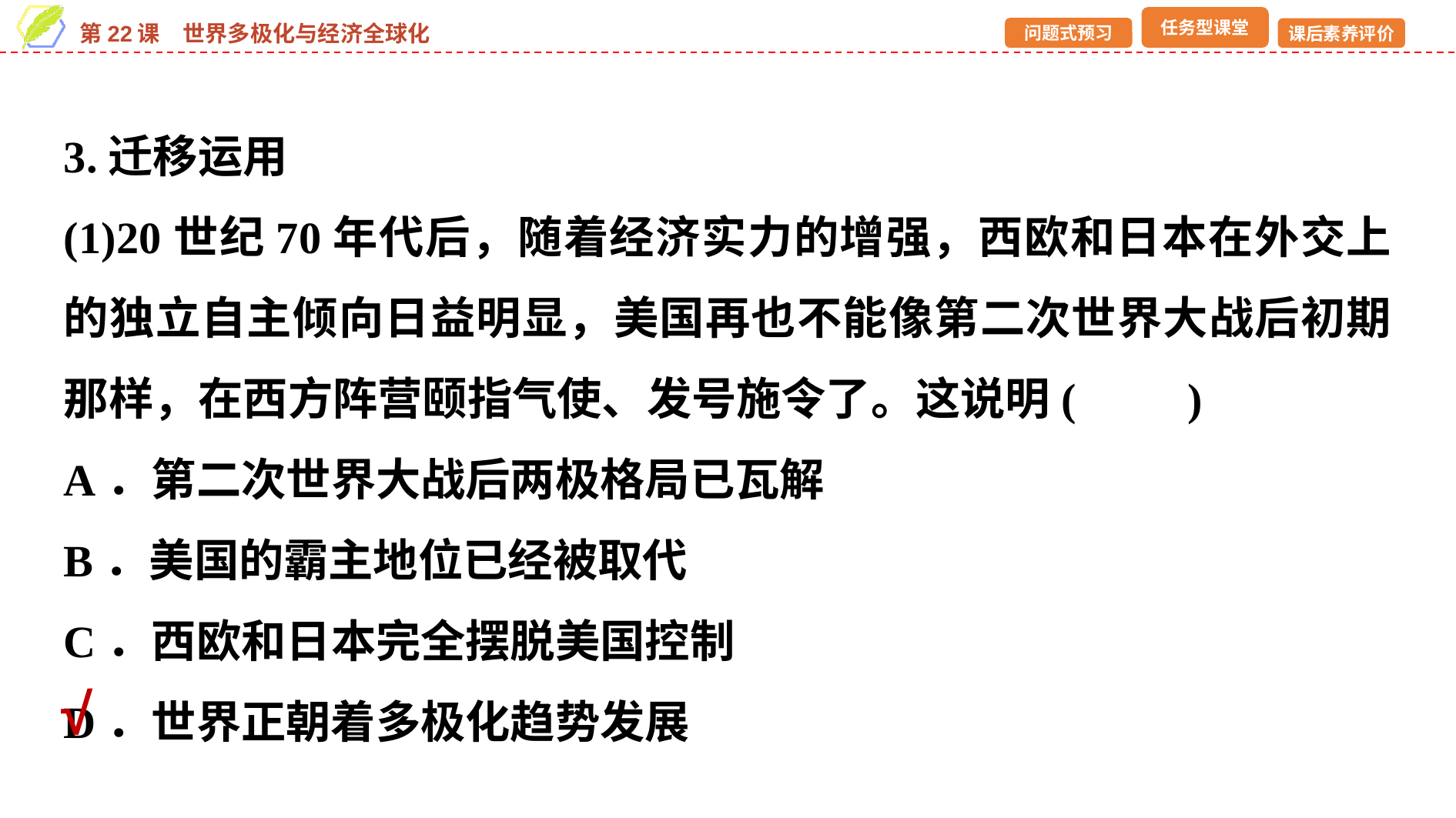

3.迁移运用
(1)20世纪70年代后，随着经济实力的增强，西欧和日本在外交上的独立自主倾向日益明显，美国再也不能像第二次世界大战后初期那样，在西方阵营颐指气使、发号施令了。这说明(　　)
A．第二次世界大战后两极格局已瓦解
B．美国的霸主地位已经被取代
C．西欧和日本完全摆脱美国控制
D．世界正朝着多极化趋势发展
√